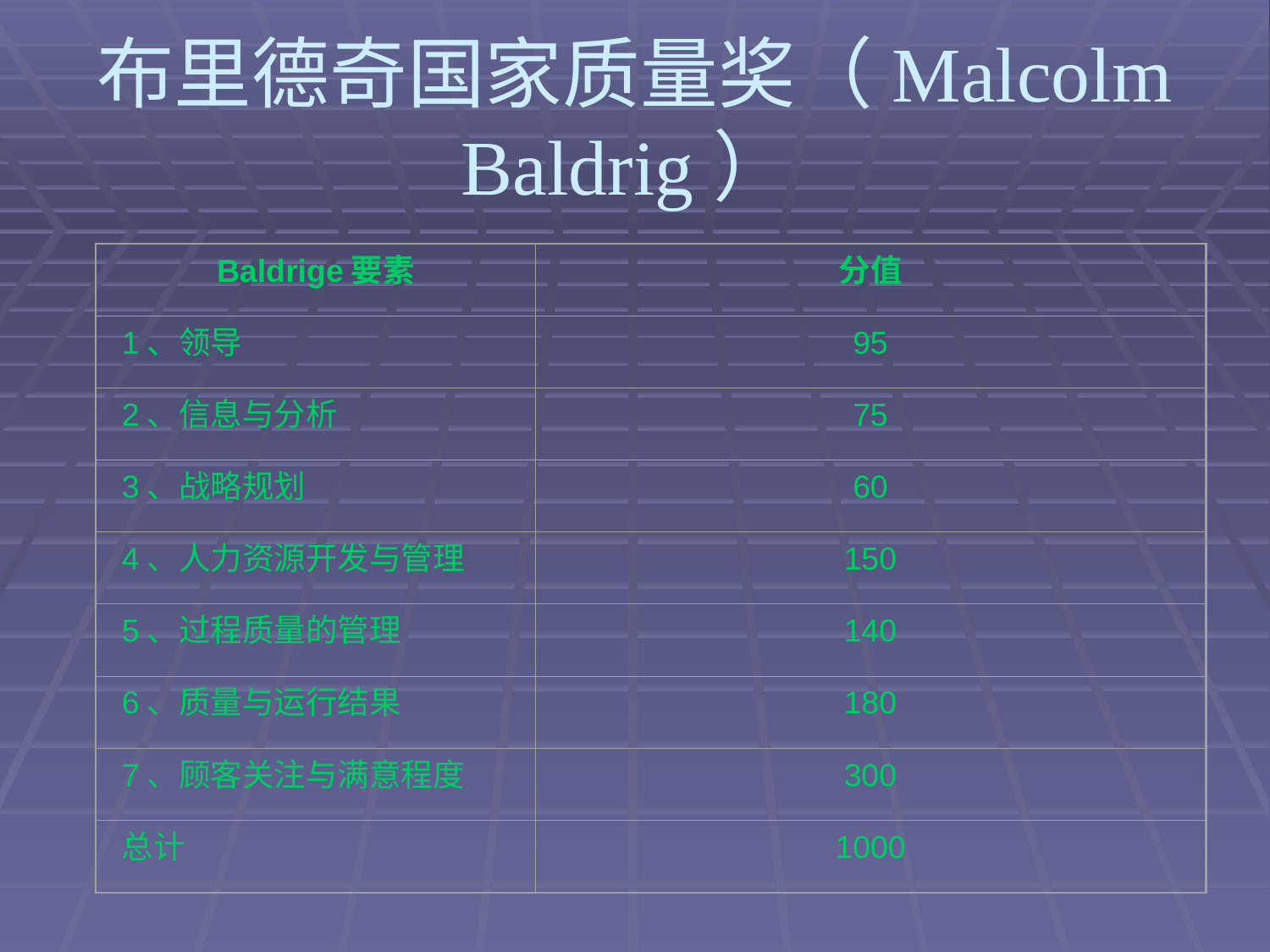

# 布里德奇国家质量奖（Malcolm Baldrig）

Baldrige要素

分值

1、领导

95

2、信息与分析

75

3、战略规划

60

4、人力资源开发与管理

150

5、过程质量的管理

140

6、质量与运行结果

180

7、顾客关注与满意程度

300

总计

1000